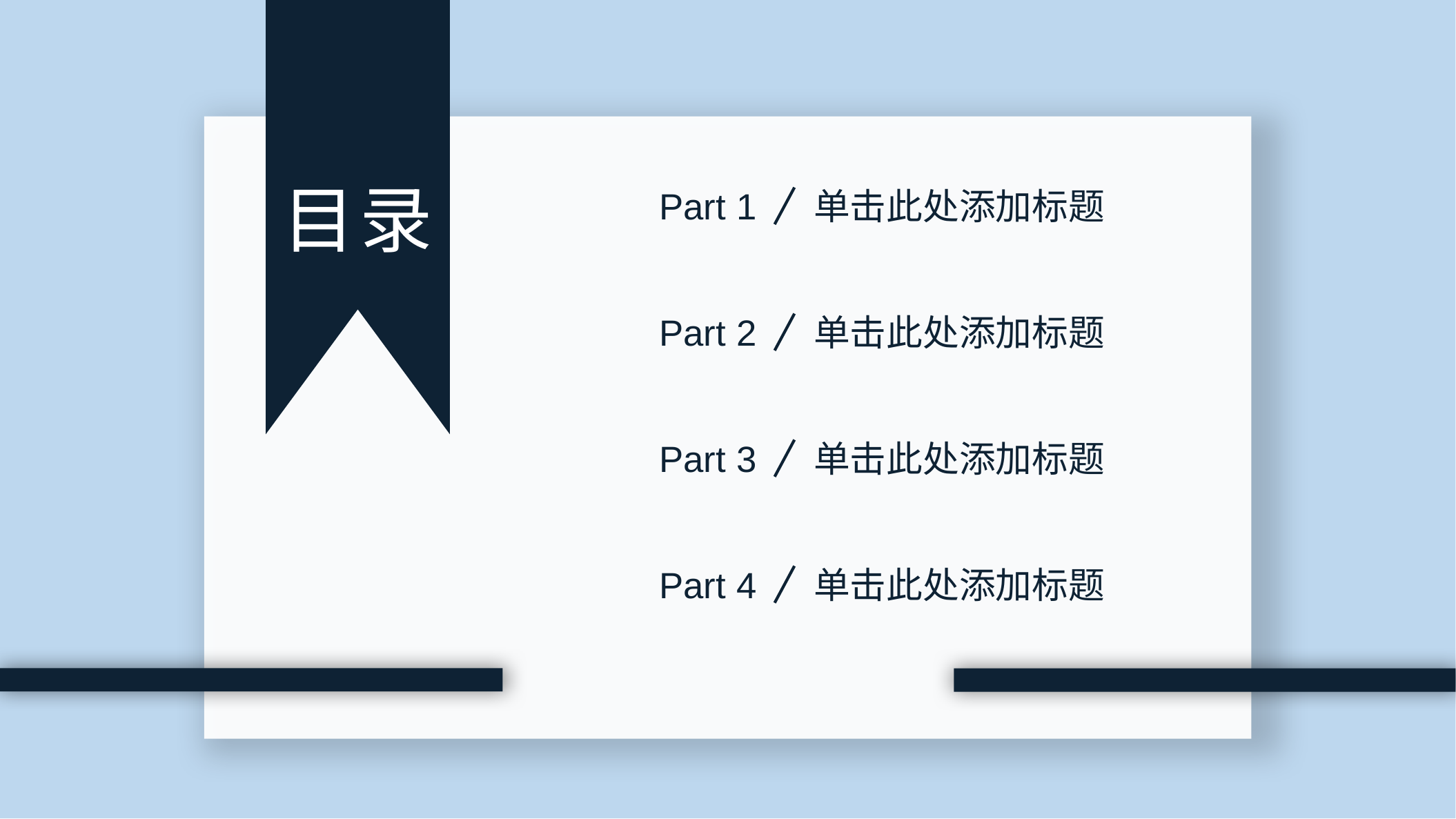

目录
单击此处添加标题
Part 1
Part 2
单击此处添加标题
单击此处添加标题
Part 3
Part 4
单击此处添加标题